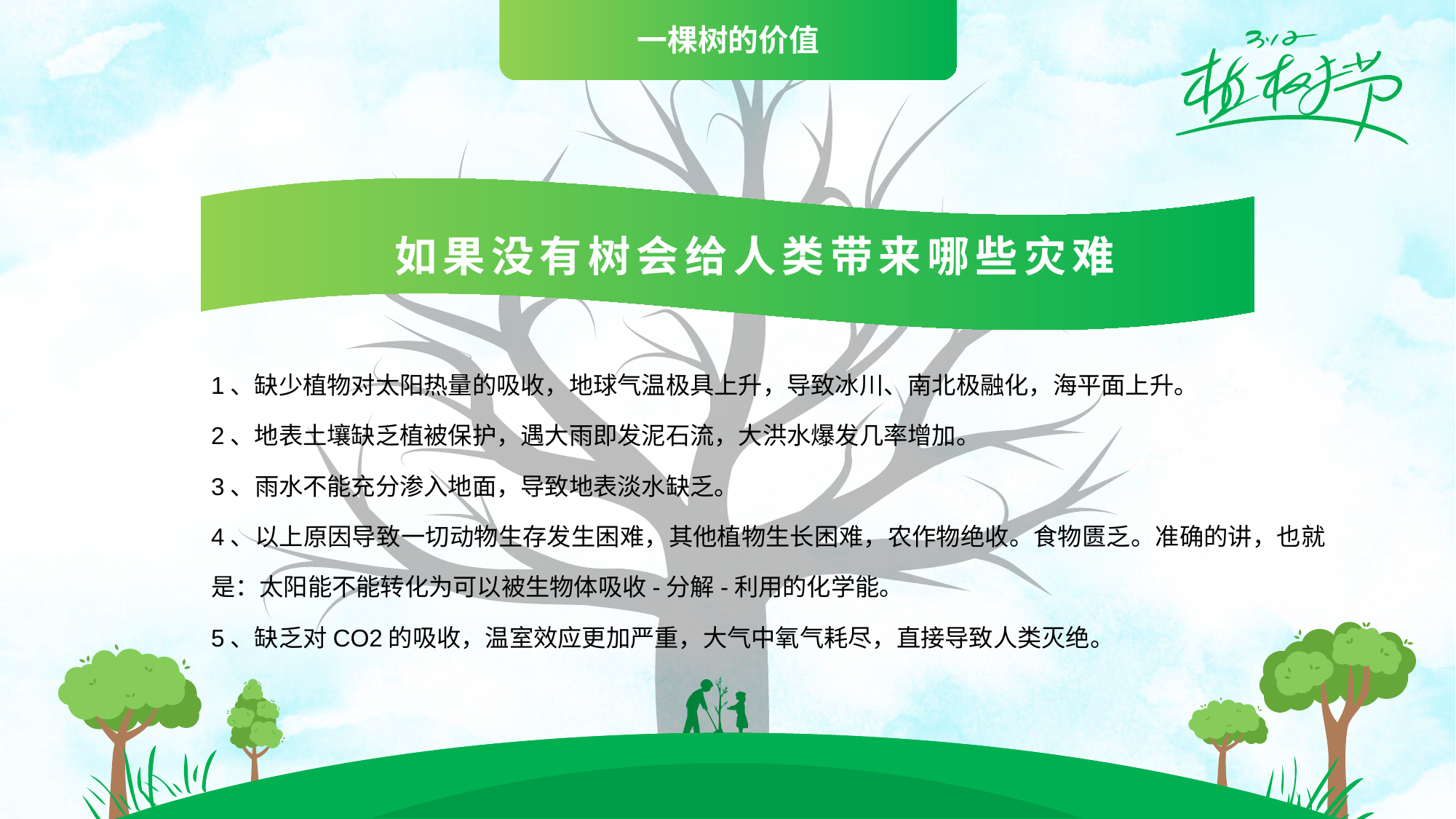

一棵树的价值

如果没有树会给人类带来哪些灾难
1、缺少植物对太阳热量的吸收，地球气温极具上升，导致冰川、南北极融化，海平面上升。
2、地表土壤缺乏植被保护，遇大雨即发泥石流，大洪水爆发几率增加。
3、雨水不能充分渗入地面，导致地表淡水缺乏。
4、以上原因导致一切动物生存发生困难，其他植物生长困难，农作物绝收。食物匮乏。准确的讲，也就是：太阳能不能转化为可以被生物体吸收-分解-利用的化学能。
5、缺乏对CO2的吸收，温室效应更加严重，大气中氧气耗尽，直接导致人类灭绝。